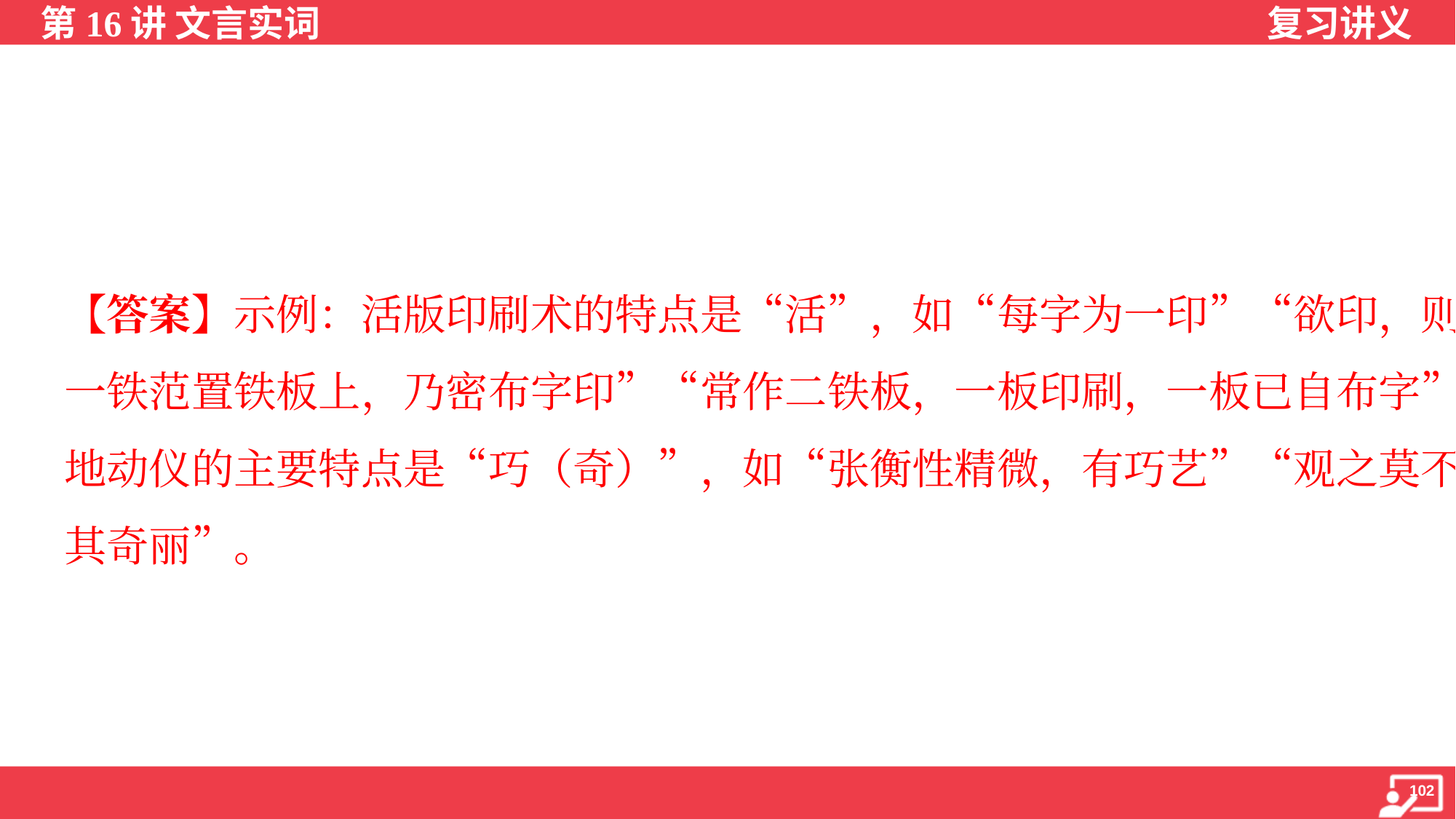

【答案】示例：活版印刷术的特点是“活”，如“每字为一印”“欲印，则以
一铁范置铁板上，乃密布字印”“常作二铁板，一板印刷，一板已自布字”；
地动仪的主要特点是“巧（奇）”，如“张衡性精微，有巧艺”“观之莫不服
其奇丽”。